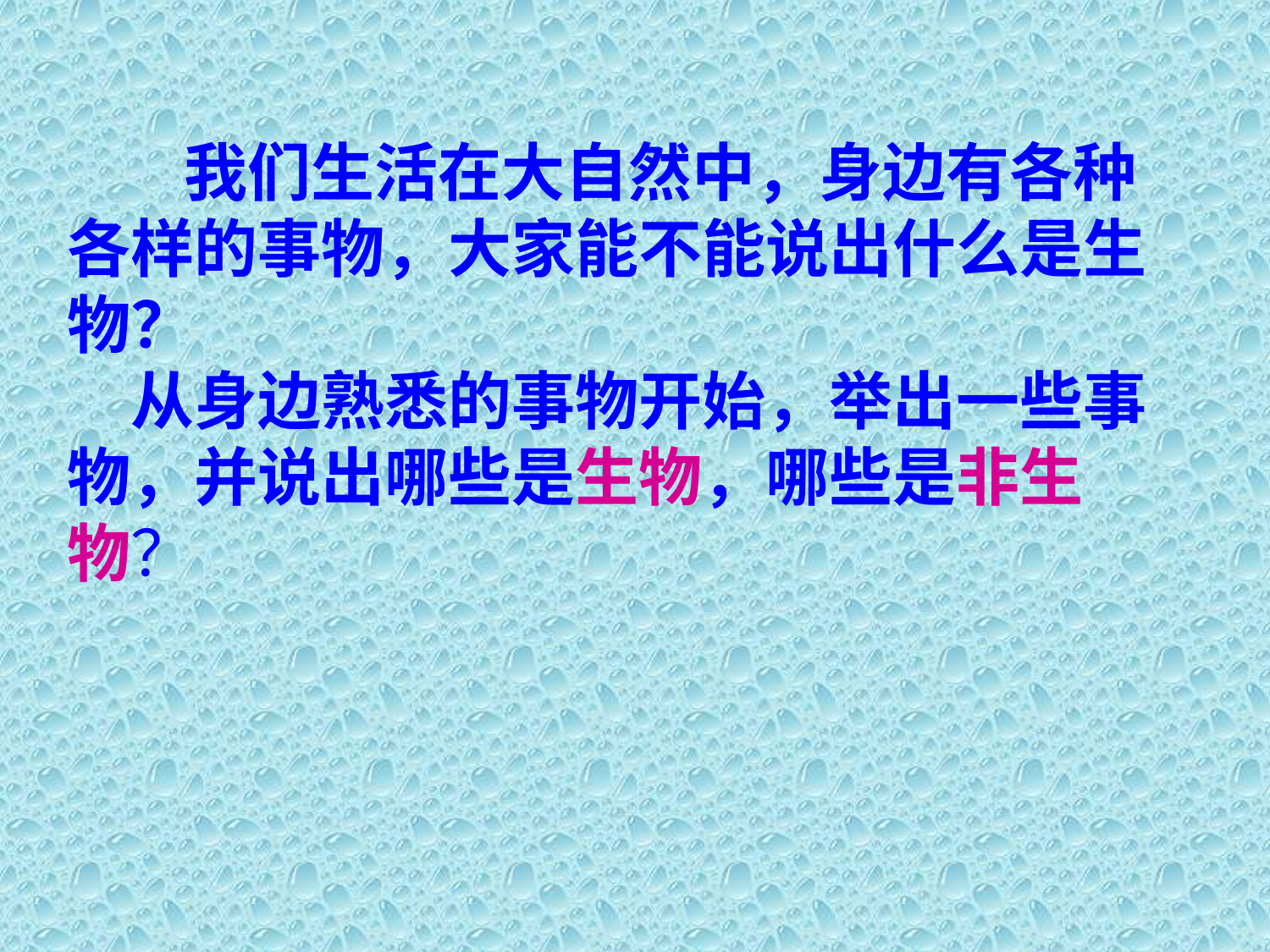

我们生活在大自然中，身边有各种各样的事物，大家能不能说出什么是生物？
　从身边熟悉的事物开始，举出一些事物，并说出哪些是生物，哪些是非生物？